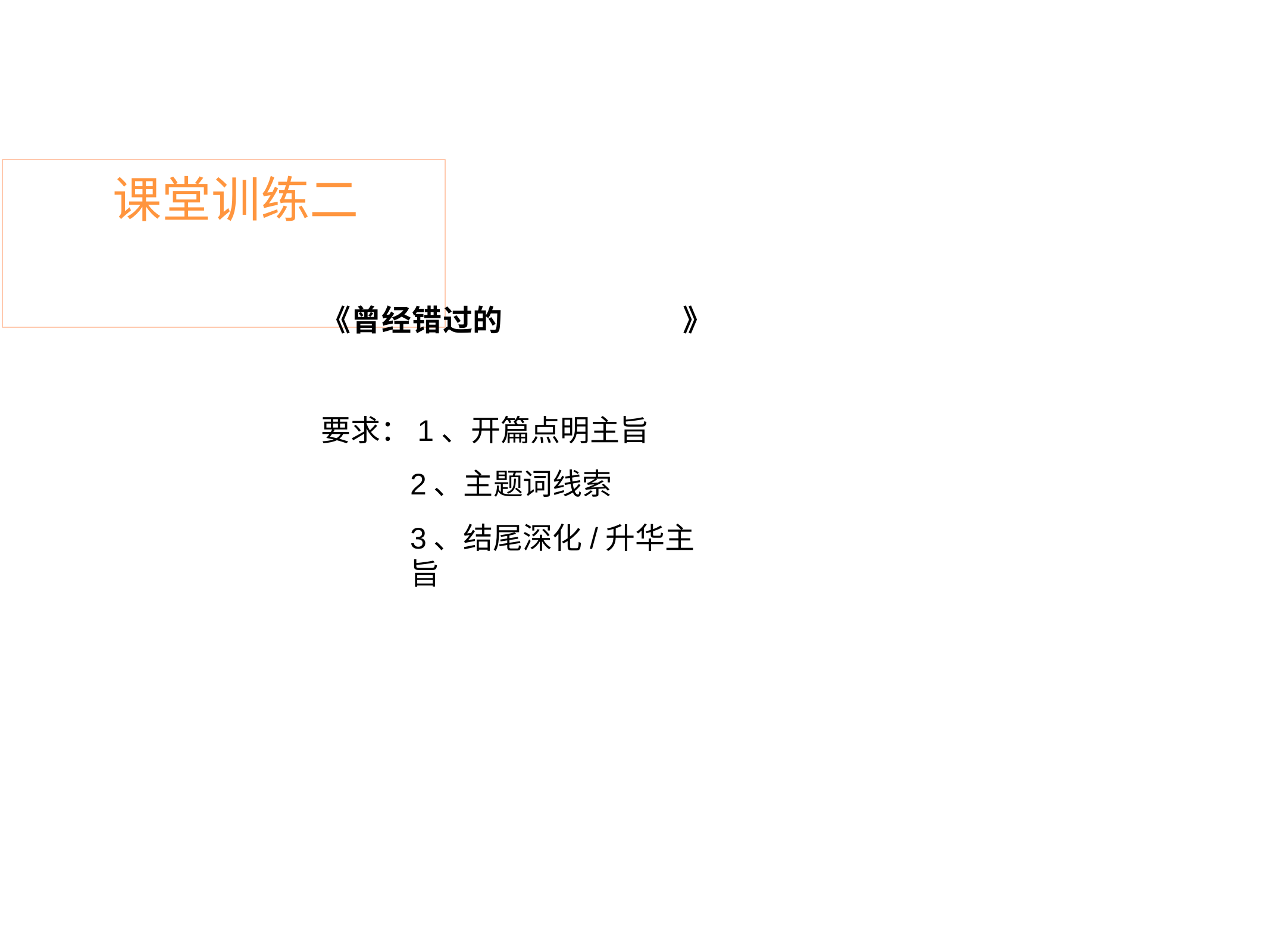

# 课堂训练二
《曾经错过的	》

要求：1、开篇点明主旨
2、主题词线索
3、结尾深化/升华主旨